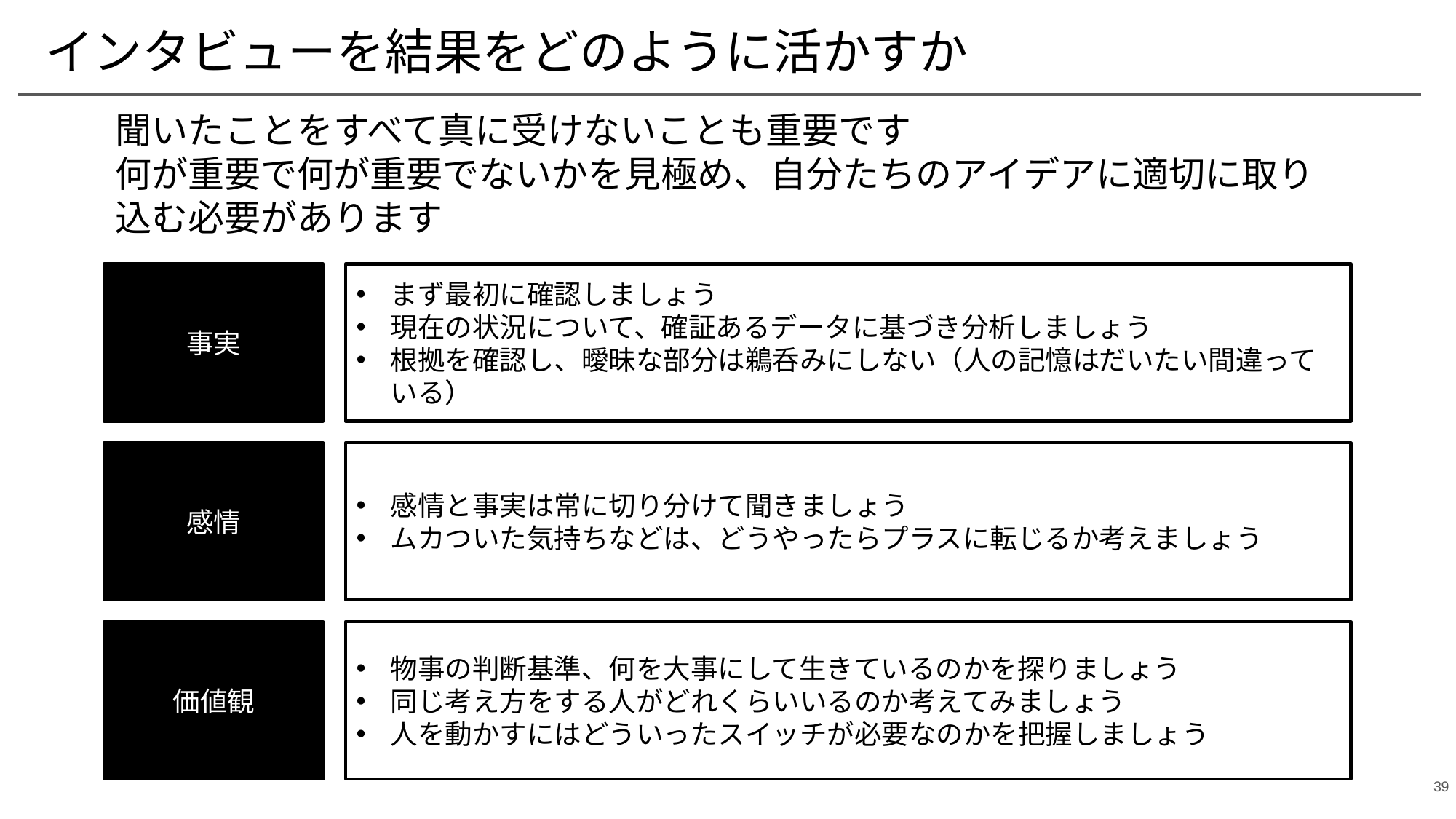

# インタビューを結果をどのように活かすか
聞いたことをすべて真に受けないことも重要です
何が重要で何が重要でないかを見極め、自分たちのアイデアに適切に取り込む必要があります
事実
まず最初に確認しましょう
現在の状況について、確証あるデータに基づき分析しましょう
根拠を確認し、曖昧な部分は鵜呑みにしない（人の記憶はだいたい間違っている）
感情
感情と事実は常に切り分けて聞きましょう
ムカついた気持ちなどは、どうやったらプラスに転じるか考えましょう
価値観
物事の判断基準、何を大事にして生きているのかを探りましょう
同じ考え方をする人がどれくらいいるのか考えてみましょう
人を動かすにはどういったスイッチが必要なのかを把握しましょう
39